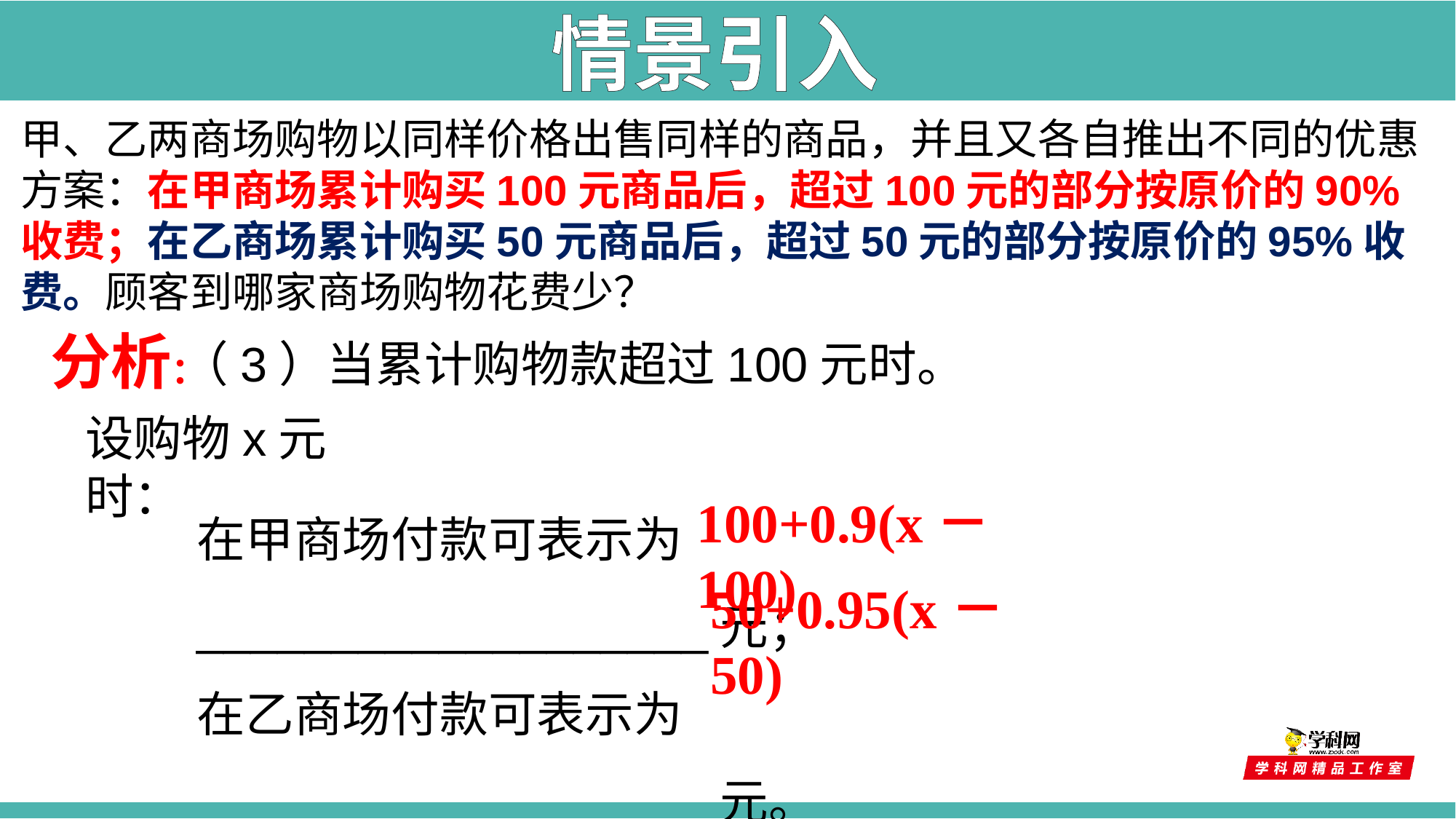

情景引入
甲、乙两商场购物以同样价格出售同样的商品，并且又各自推出不同的优惠方案：在甲商场累计购买100元商品后，超过100元的部分按原价的90%收费；在乙商场累计购买50元商品后，超过50元的部分按原价的95%收费。顾客到哪家商场购物花费少？
分析：
（3）当累计购物款超过100元时。
设购物x元时：
在甲商场付款可表示为___________________元；
在乙商场付款可表示为___________________元。
100+0.9(x－100)
50+0.95(x－50)